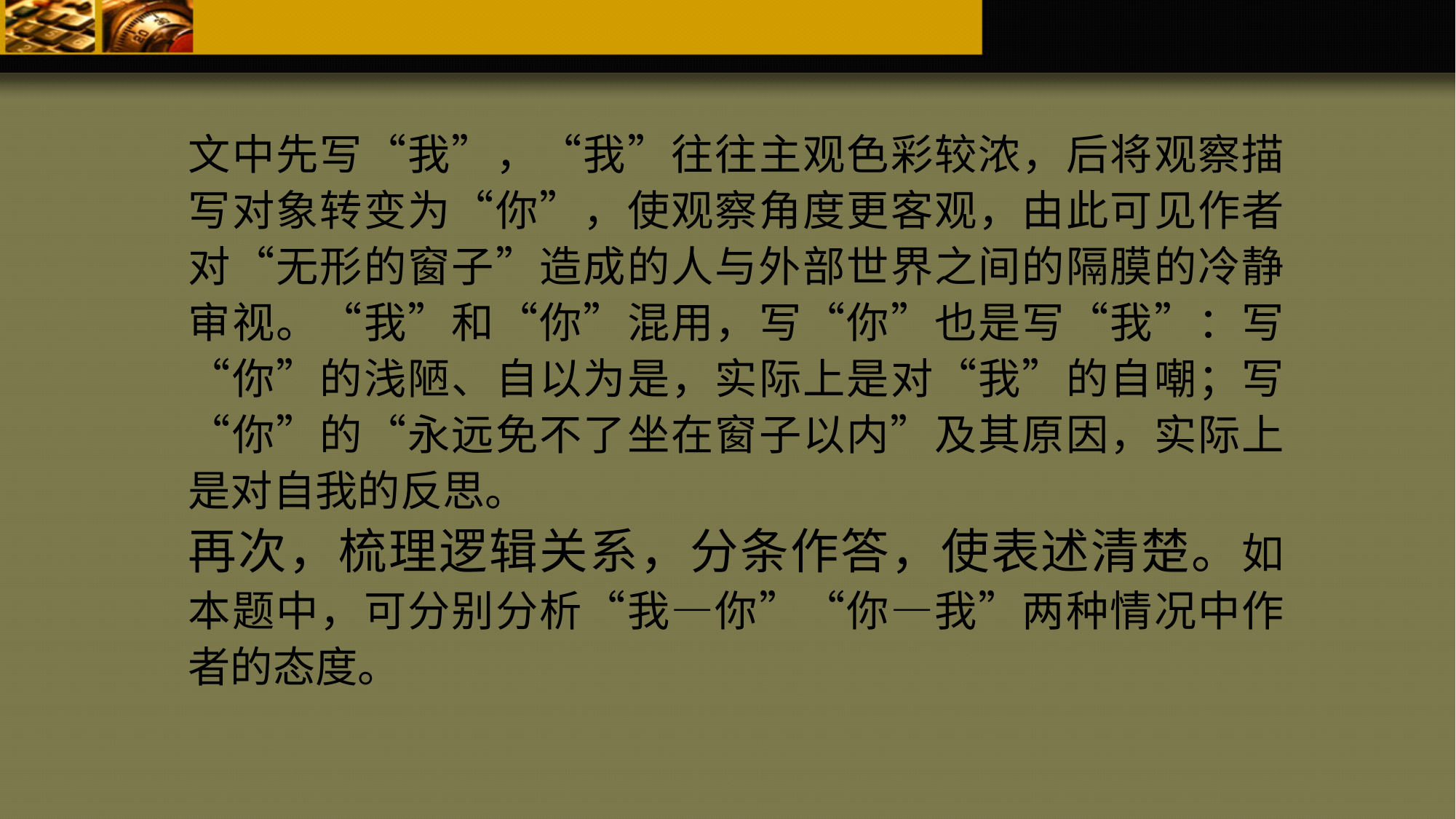

文中先写“我”，“我”往往主观色彩较浓，后将观察描写对象转变为“你”，使观察角度更客观，由此可见作者对“无形的窗子”造成的人与外部世界之间的隔膜的冷静审视。“我”和“你”混用，写“你”也是写“我”：写“你”的浅陋、自以为是，实际上是对“我”的自嘲；写“你”的“永远免不了坐在窗子以内”及其原因，实际上是对自我的反思。
再次，梳理逻辑关系，分条作答，使表述清楚。如本题中，可分别分析“我—你”“你—我”两种情况中作者的态度。